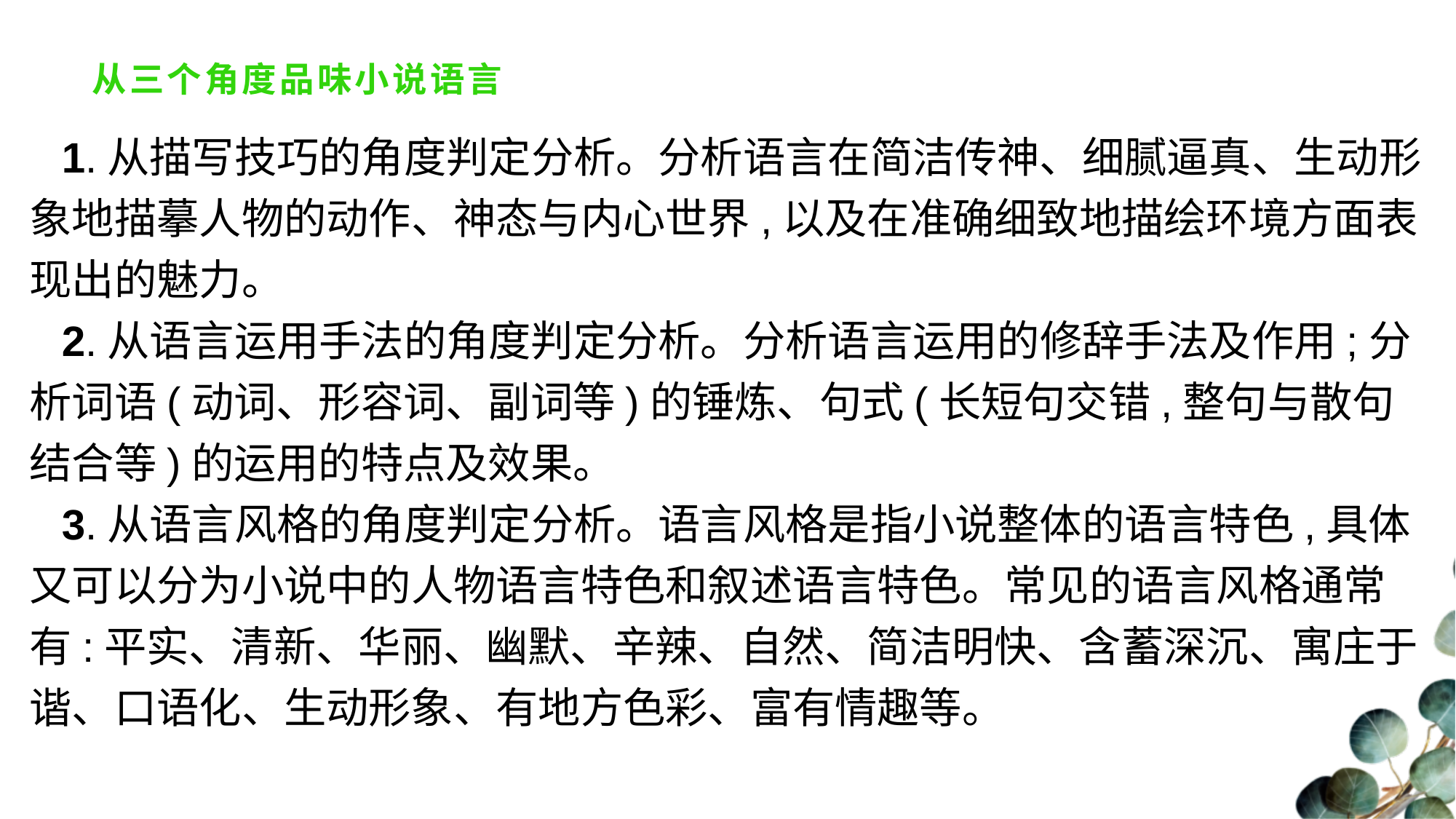

# 从三个角度品味小说语言
1.从描写技巧的角度判定分析。分析语言在简洁传神、细腻逼真、生动形象地描摹人物的动作、神态与内心世界,以及在准确细致地描绘环境方面表现出的魅力。
2.从语言运用手法的角度判定分析。分析语言运用的修辞手法及作用;分析词语(动词、形容词、副词等)的锤炼、句式(长短句交错,整句与散句结合等)的运用的特点及效果。
3.从语言风格的角度判定分析。语言风格是指小说整体的语言特色,具体又可以分为小说中的人物语言特色和叙述语言特色。常见的语言风格通常有:平实、清新、华丽、幽默、辛辣、自然、简洁明快、含蓄深沉、寓庄于谐、口语化、生动形象、有地方色彩、富有情趣等。